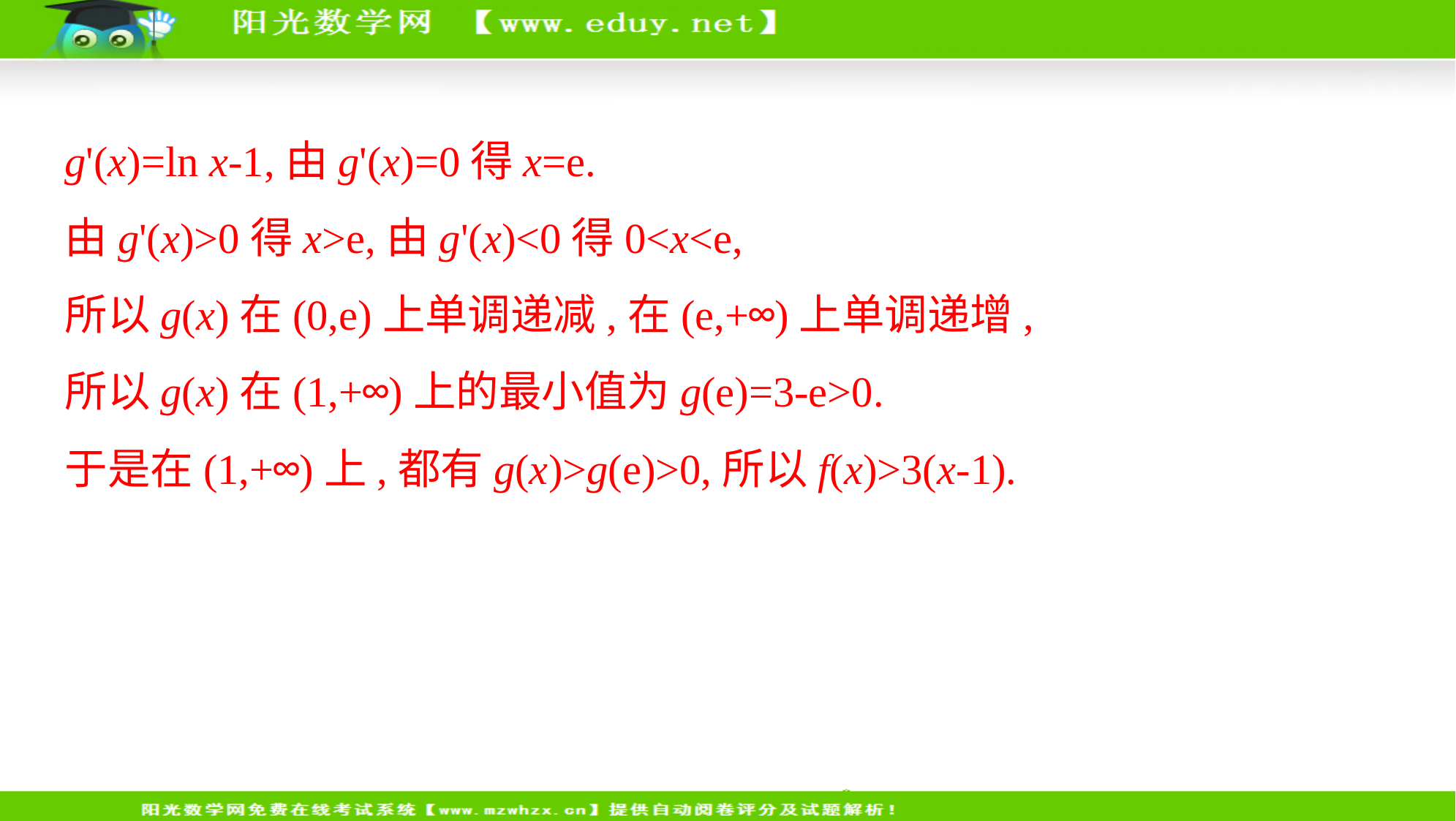

g'(x)=ln x-1,由g'(x)=0得x=e.
由g'(x)>0得x>e,由g'(x)<0得0<x<e,
所以g(x)在(0,e)上单调递减,在(e,+∞)上单调递增,
所以g(x)在(1,+∞)上的最小值为g(e)=3-e>0.
于是在(1,+∞)上,都有g(x)>g(e)>0,所以f(x)>3(x-1).